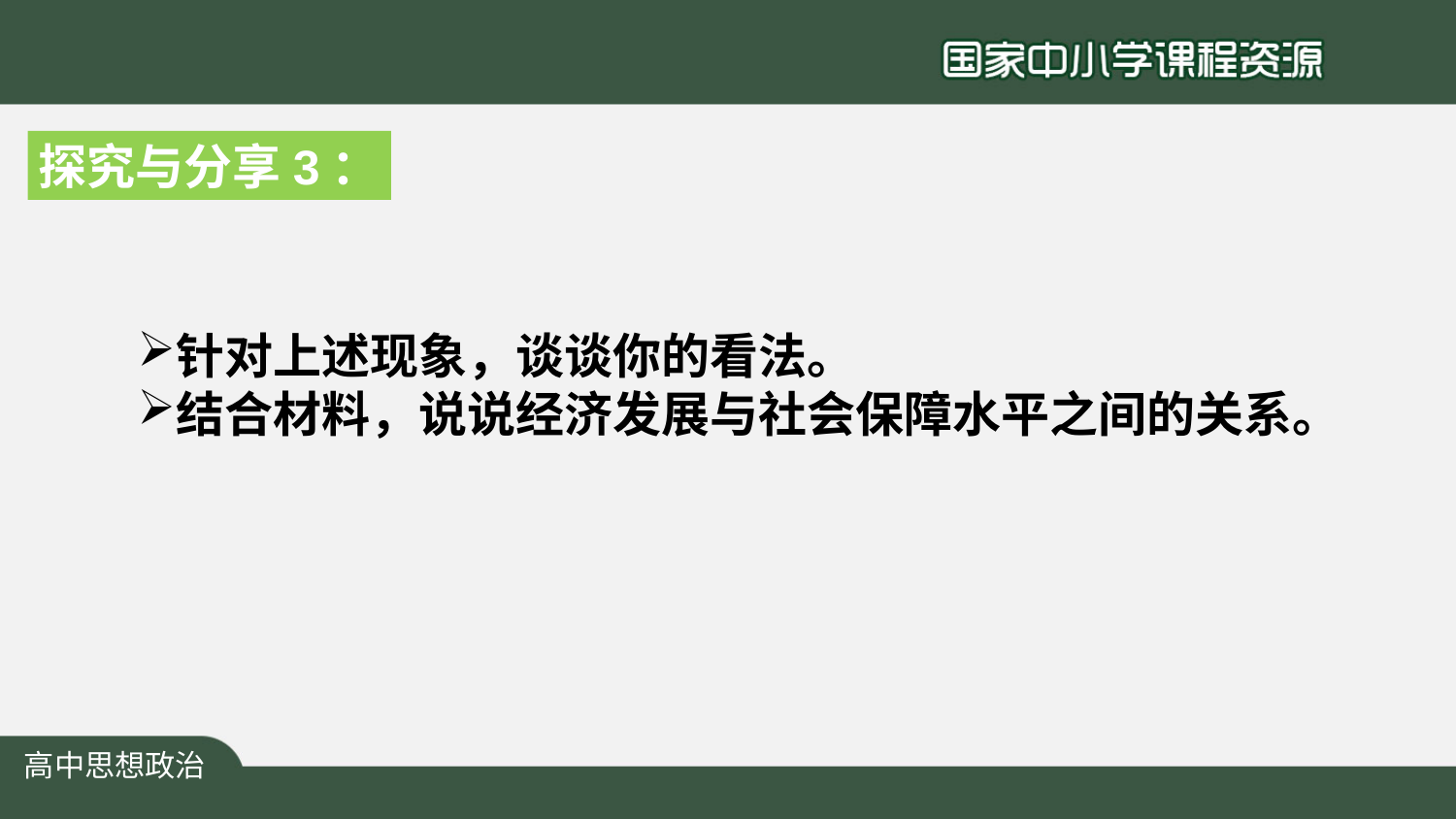

探究与分享3：
针对上述现象，谈谈你的看法。
结合材料，说说经济发展与社会保障水平之间的关系。